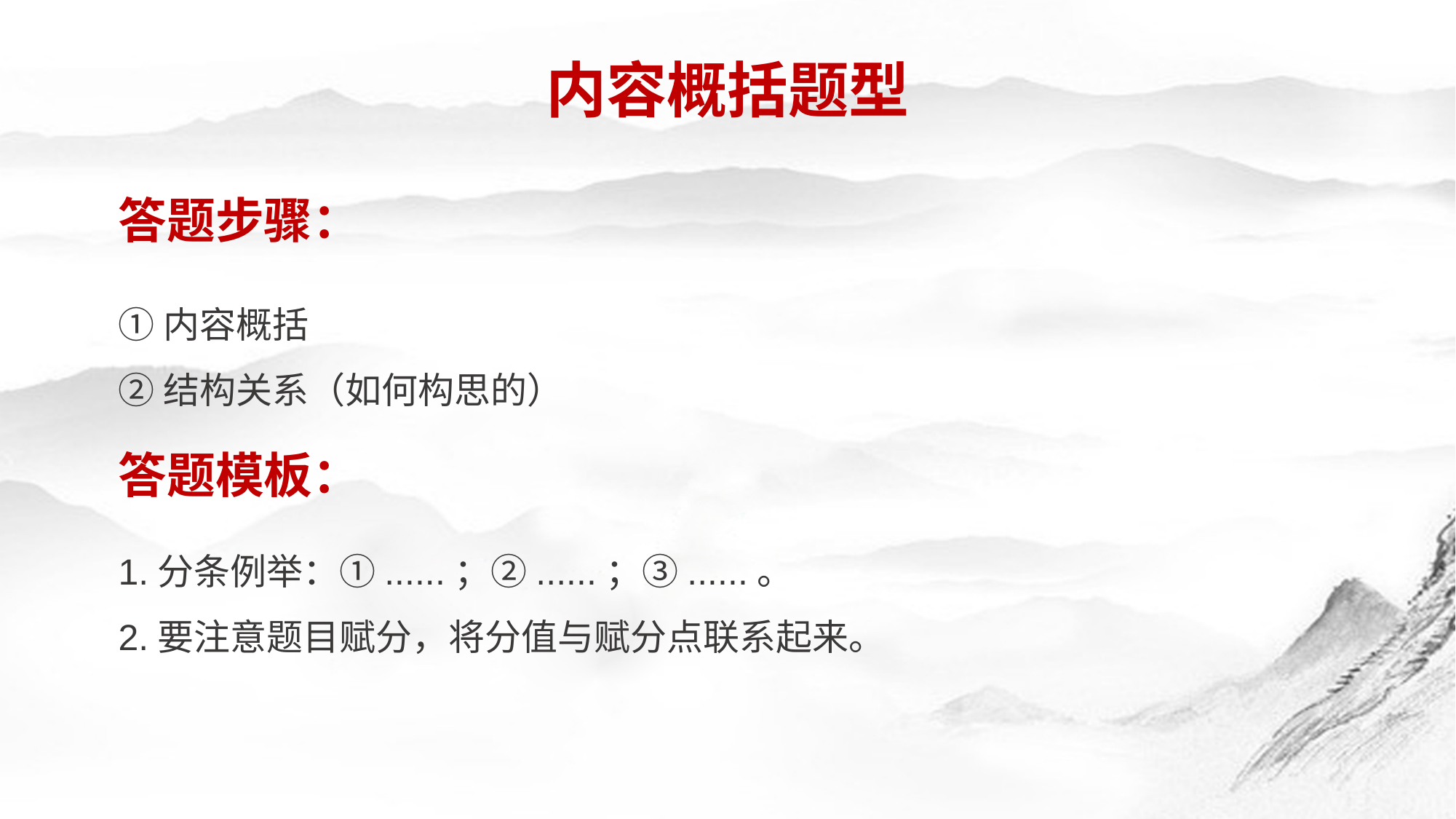

内容概括题型
答题步骤：
①内容概括
②结构关系（如何构思的）
答题模板：
1.分条例举：①......；②......；③......。
2.要注意题目赋分，将分值与赋分点联系起来。